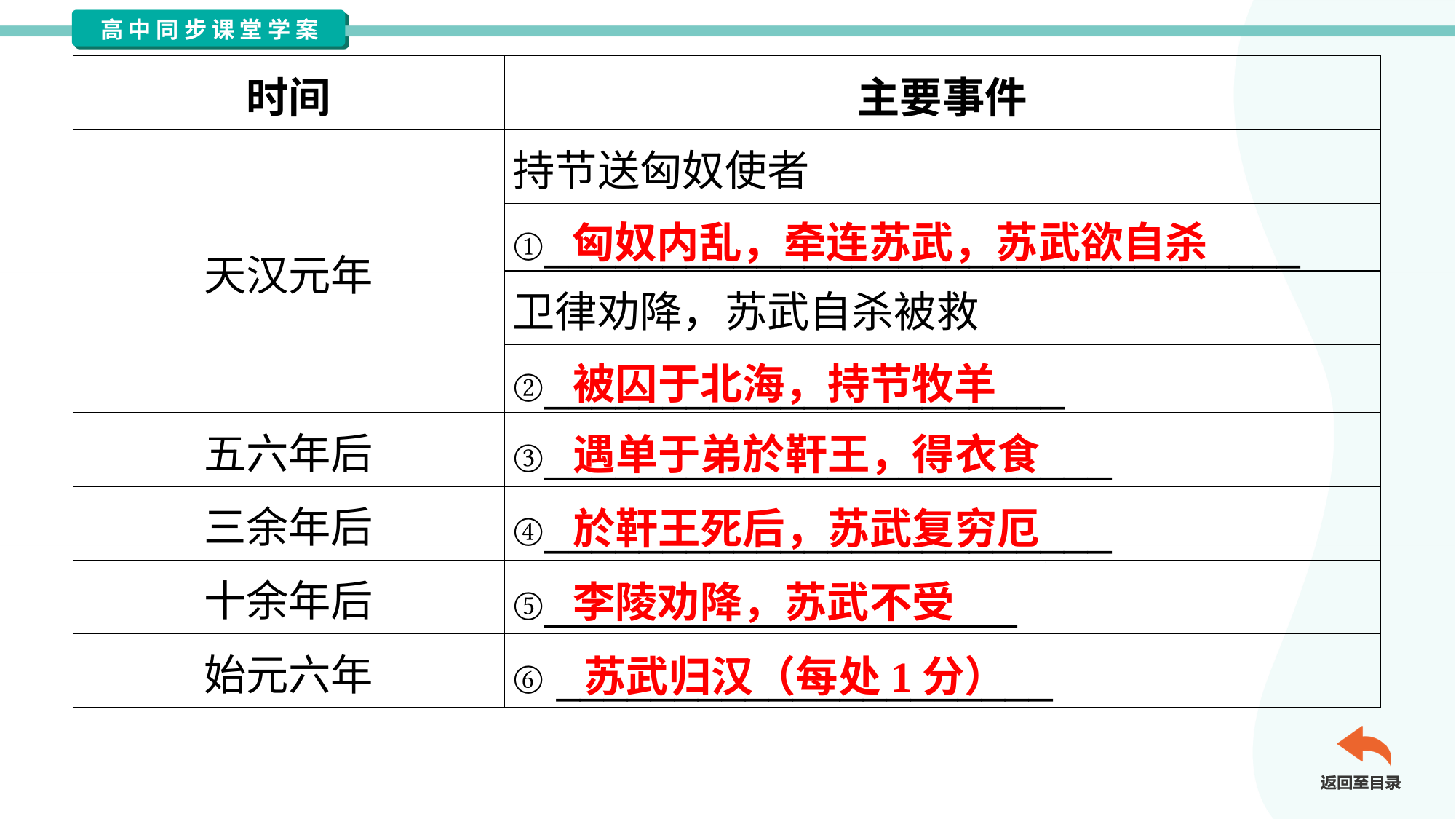

| 时间 | 主要事件 |
| --- | --- |
| 天汉元年 | 持节送匈奴使者 |
|  | ①\_\_\_\_\_\_\_\_\_\_\_\_\_\_\_\_\_\_\_\_\_\_\_\_\_\_\_\_\_\_\_\_ |
|  | 卫律劝降，苏武自杀被救 |
|  | ②\_\_\_\_\_\_\_\_\_\_\_\_\_\_\_\_\_\_\_\_\_\_ |
| 五六年后 | ③\_\_\_\_\_\_\_\_\_\_\_\_\_\_\_\_\_\_\_\_\_\_\_\_ |
| 三余年后 | ④\_\_\_\_\_\_\_\_\_\_\_\_\_\_\_\_\_\_\_\_\_\_\_\_ |
| 十余年后 | ⑤\_\_\_\_\_\_\_\_\_\_\_\_\_\_\_\_\_\_\_\_ |
| 始元六年 | ⑥ \_\_\_\_\_\_\_\_\_\_\_\_\_\_\_\_\_\_\_\_\_ |
匈奴内乱，牵连苏武，苏武欲自杀
被囚于北海，持节牧羊
遇单于弟於靬王，得衣食
於靬王死后，苏武复穷厄
李陵劝降，苏武不受
苏武归汉（每处1分）